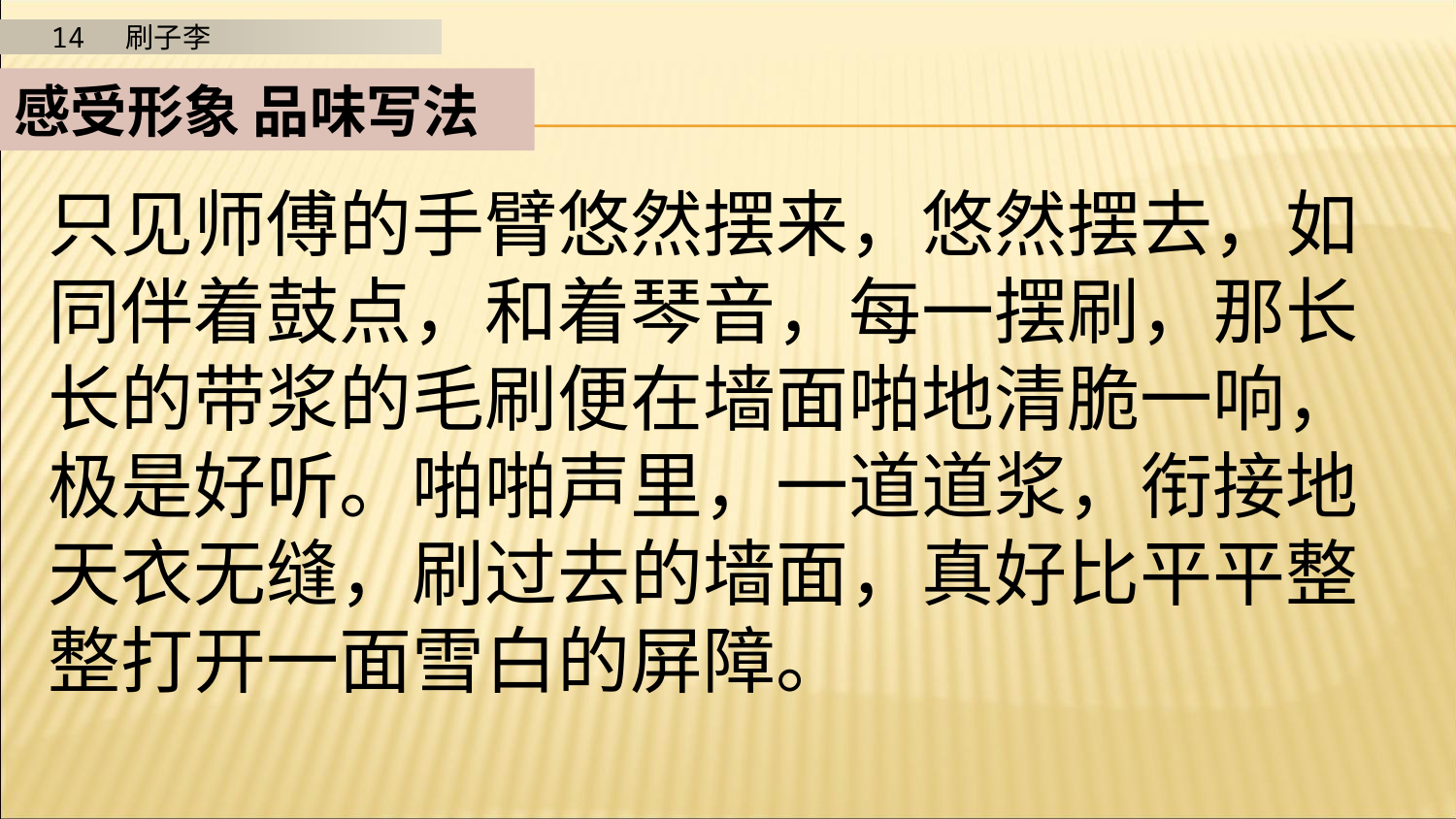

感受形象 品味写法
只见师傅的手臂悠然摆来，悠然摆去，如同伴着鼓点，和着琴音，每一摆刷，那长长的带浆的毛刷便在墙面啪地清脆一响，极是好听。啪啪声里，一道道浆，衔接地天衣无缝，刷过去的墙面，真好比平平整整打开一面雪白的屏障。